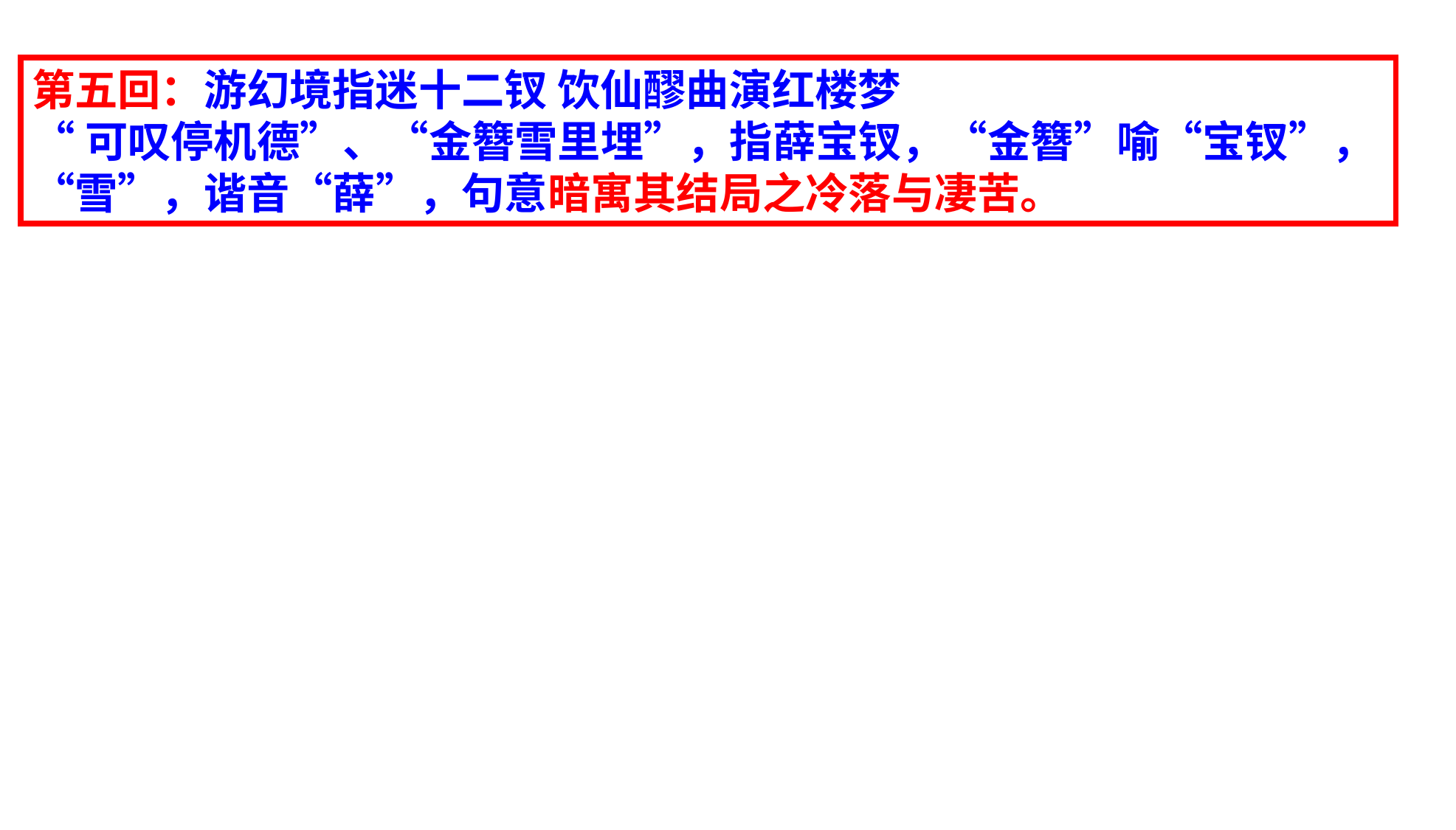

第五回：游幻境指迷十二钗 饮仙醪曲演红楼梦
“可叹停机德”、“金簪雪里埋”，指薛宝钗，“金簪”喻“宝钗”，“雪”，谐音“薛”，句意暗寓其结局之冷落与凄苦。